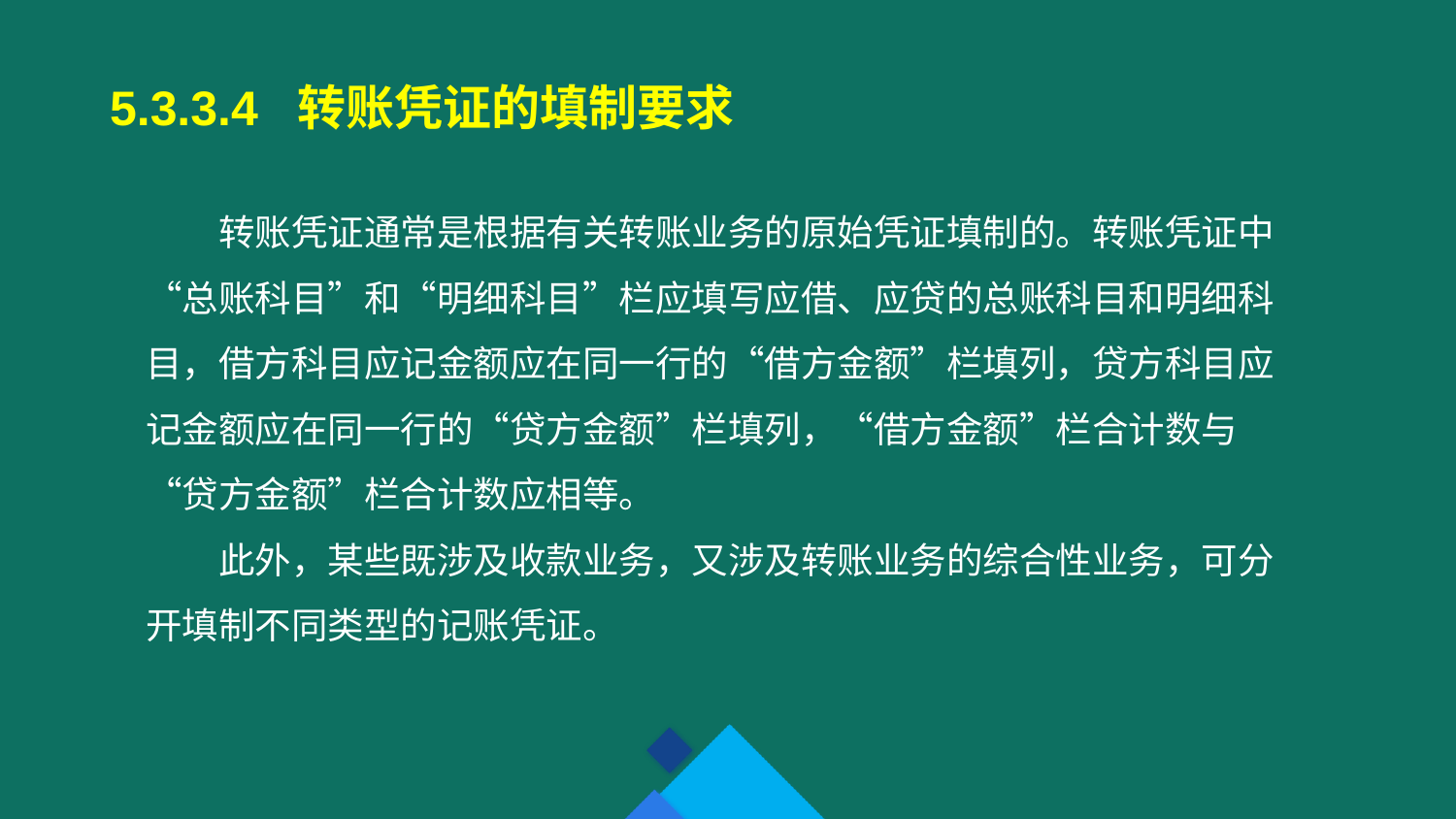

5.3.3.4  转账凭证的填制要求
转账凭证通常是根据有关转账业务的原始凭证填制的。转账凭证中“总账科目”和“明细科目”栏应填写应借、应贷的总账科目和明细科目，借方科目应记金额应在同一行的“借方金额”栏填列，贷方科目应记金额应在同一行的“贷方金额”栏填列，“借方金额”栏合计数与“贷方金额”栏合计数应相等。
此外，某些既涉及收款业务，又涉及转账业务的综合性业务，可分开填制不同类型的记账凭证。